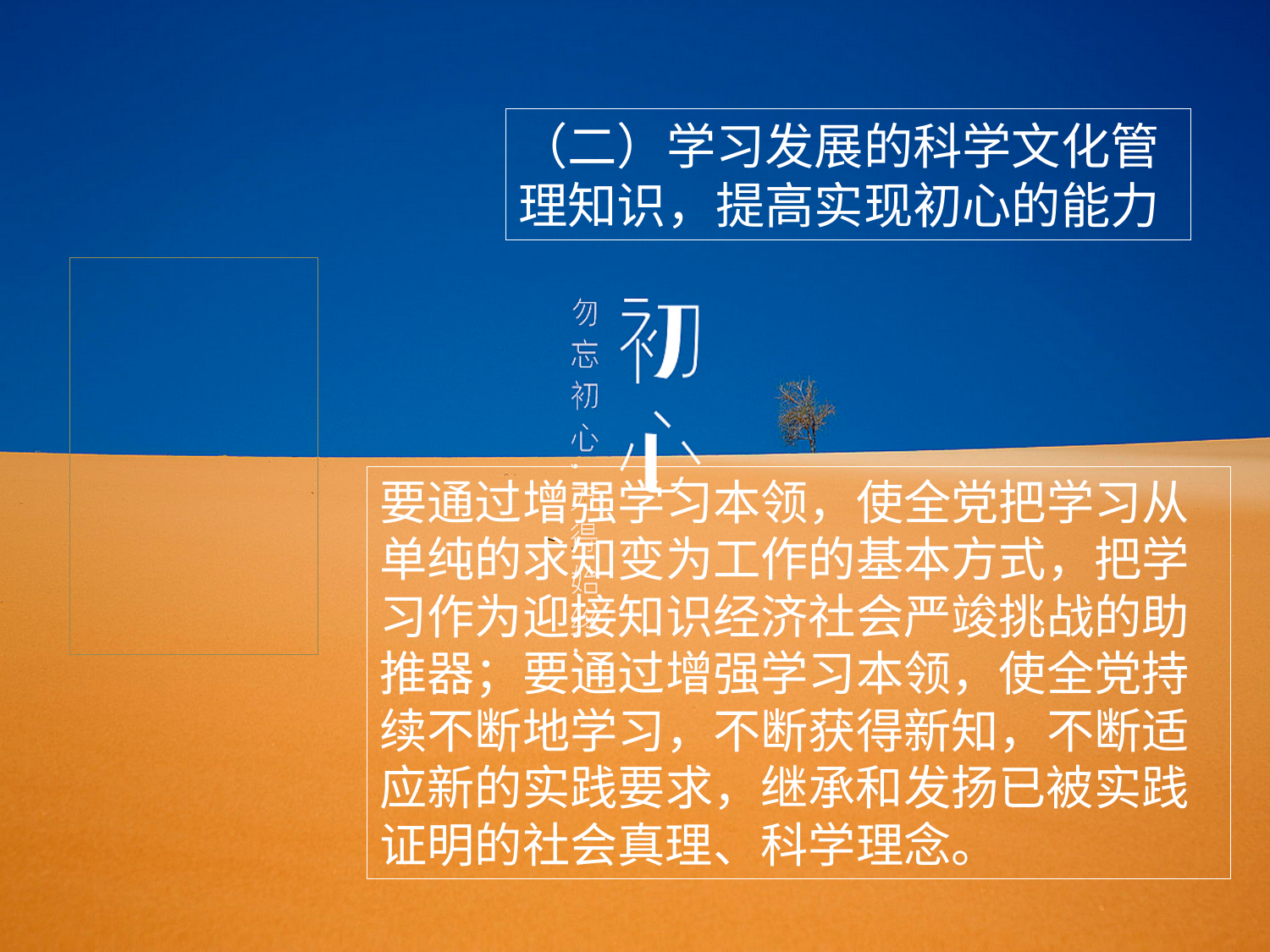

（二）学习发展的科学文化管理知识，提高实现初心的能力

要通过增强学习本领，使全党把学习从单纯的求知变为工作的基本方式，把学习作为迎接知识经济社会严竣挑战的助推器；要通过增强学习本领，使全党持续不断地学习，不断获得新知，不断适应新的实践要求，继承和发扬已被实践证明的社会真理、科学理念。